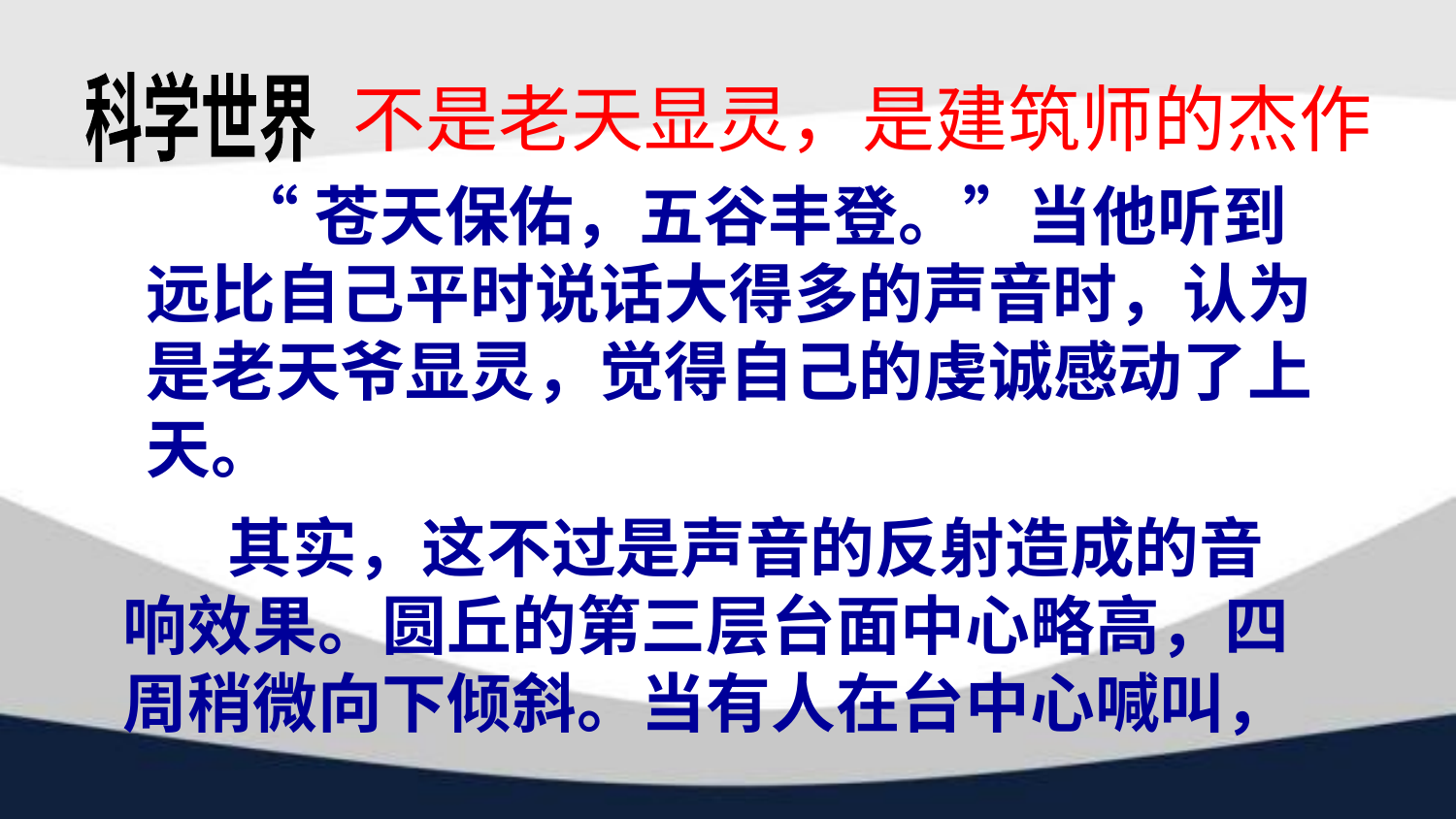

不是老天显灵，是建筑师的杰作
科学世界
      “苍天保佑，五谷丰登。”当他听到远比自己平时说话大得多的声音时，认为是老天爷显灵，觉得自己的虔诚感动了上天。
      其实，这不过是声音的反射造成的音响效果。圆丘的第三层台面中心略高，四周稍微向下倾斜。当有人在台中心喊叫，